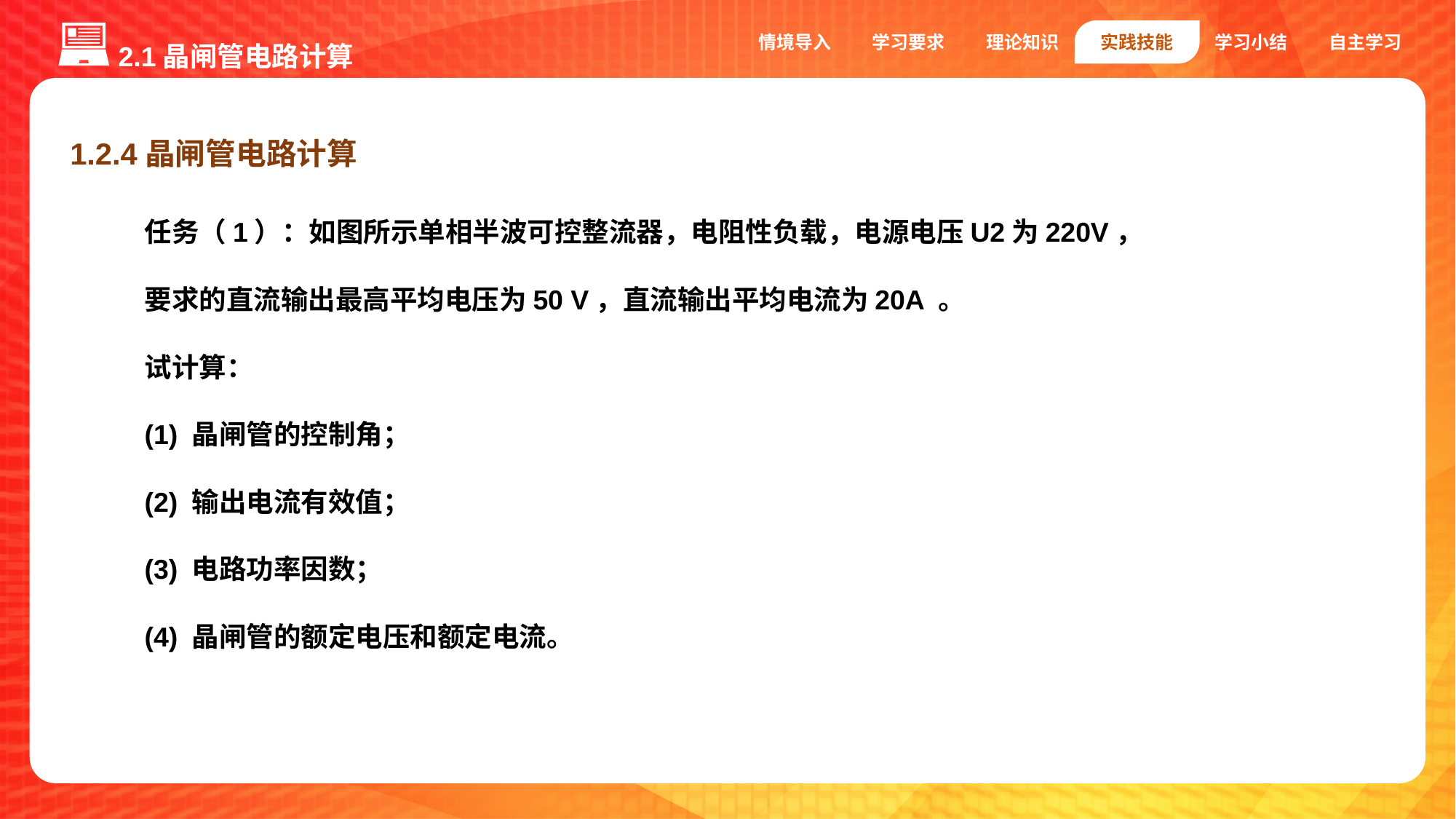

2.1晶闸管电路计算
情境导入
学习要求
理论知识
实践技能
学习小结
自主学习

1.2.4晶闸管电路计算
任务（1）：如图所示单相半波可控整流器，电阻性负载，电源电压U2为220V，
要求的直流输出最高平均电压为50 V，直流输出平均电流为20A 。
试计算：
(1) 晶闸管的控制角；
(2) 输出电流有效值；
(3) 电路功率因数；
(4) 晶闸管的额定电压和额定电流。